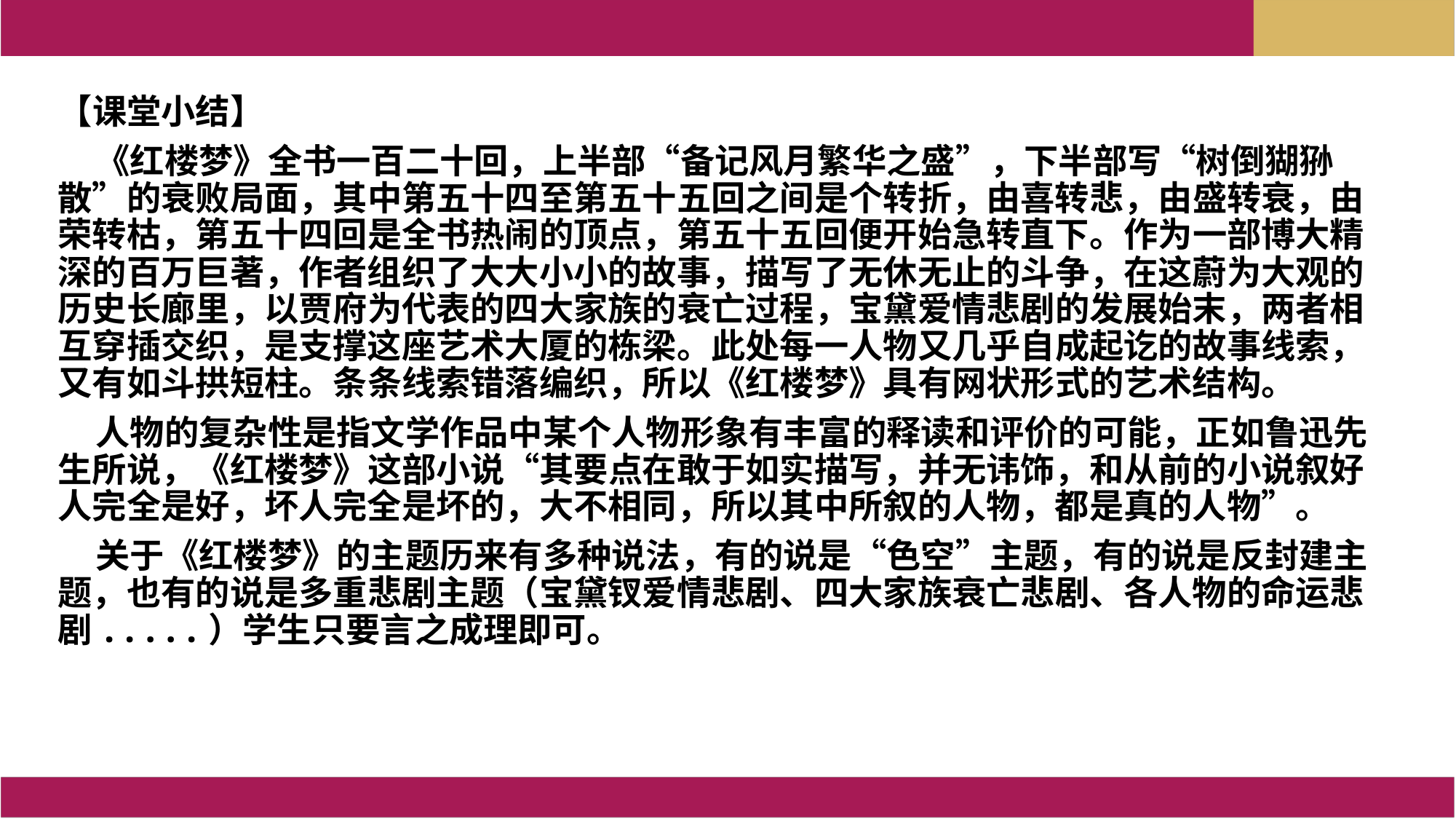

【课堂小结】
    《红楼梦》全书一百二十回，上半部“备记风月繁华之盛”，下半部写“树倒猢狲散”的衰败局面，其中第五十四至第五十五回之间是个转折，由喜转悲，由盛转衰，由荣转枯，第五十四回是全书热闹的顶点，第五十五回便开始急转直下。作为一部博大精深的百万巨著，作者组织了大大小小的故事，描写了无休无止的斗争，在这蔚为大观的历史长廊里，以贾府为代表的四大家族的衰亡过程，宝黛爱情悲剧的发展始末，两者相互穿插交织，是支撑这座艺术大厦的栋梁。此处每一人物又几乎自成起讫的故事线索，又有如斗拱短柱。条条线索错落编织，所以《红楼梦》具有网状形式的艺术结构。
    人物的复杂性是指文学作品中某个人物形象有丰富的释读和评价的可能，正如鲁迅先生所说，《红楼梦》这部小说“其要点在敢于如实描写，并无讳饰，和从前的小说叙好人完全是好，坏人完全是坏的，大不相同，所以其中所叙的人物，都是真的人物”。
    关于《红楼梦》的主题历来有多种说法，有的说是“色空”主题，有的说是反封建主题，也有的说是多重悲剧主题（宝黛钗爱情悲剧、四大家族衰亡悲剧、各人物的命运悲剧.....）学生只要言之成理即可。